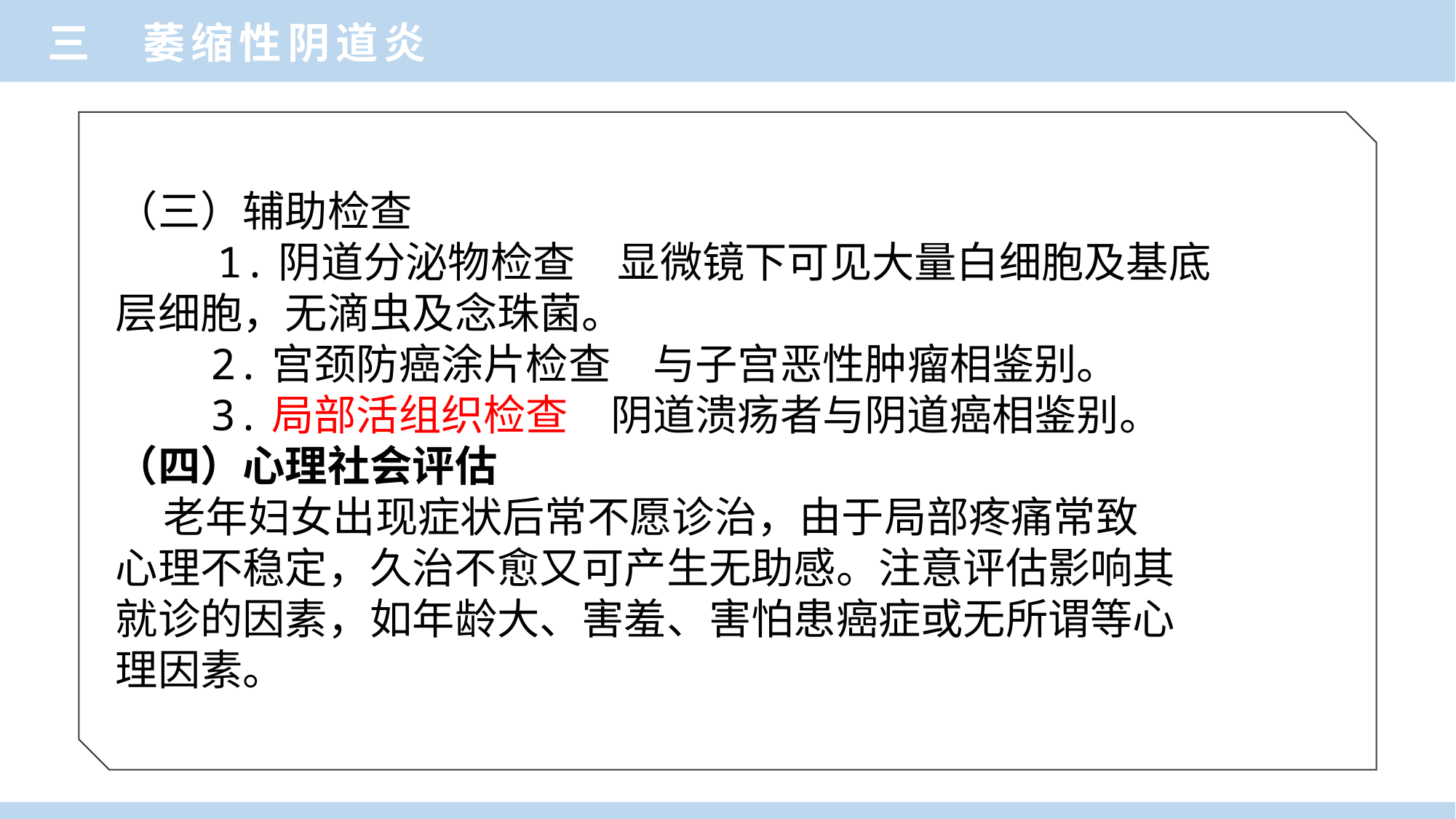

三   萎缩性阴道炎

（三）辅助检查
    1.阴道分泌物检查　显微镜下可见大量白细胞及基底
层细胞，无滴虫及念珠菌。
　　2.宫颈防癌涂片检查　与子宫恶性肿瘤相鉴别。
　　3.局部活组织检查　阴道溃疡者与阴道癌相鉴别。
（四）心理社会评估
    老年妇女出现症状后常不愿诊治，由于局部疼痛常致
心理不稳定，久治不愈又可产生无助感。注意评估影响其
就诊的因素，如年龄大、害羞、害怕患癌症或无所谓等心
理因素。